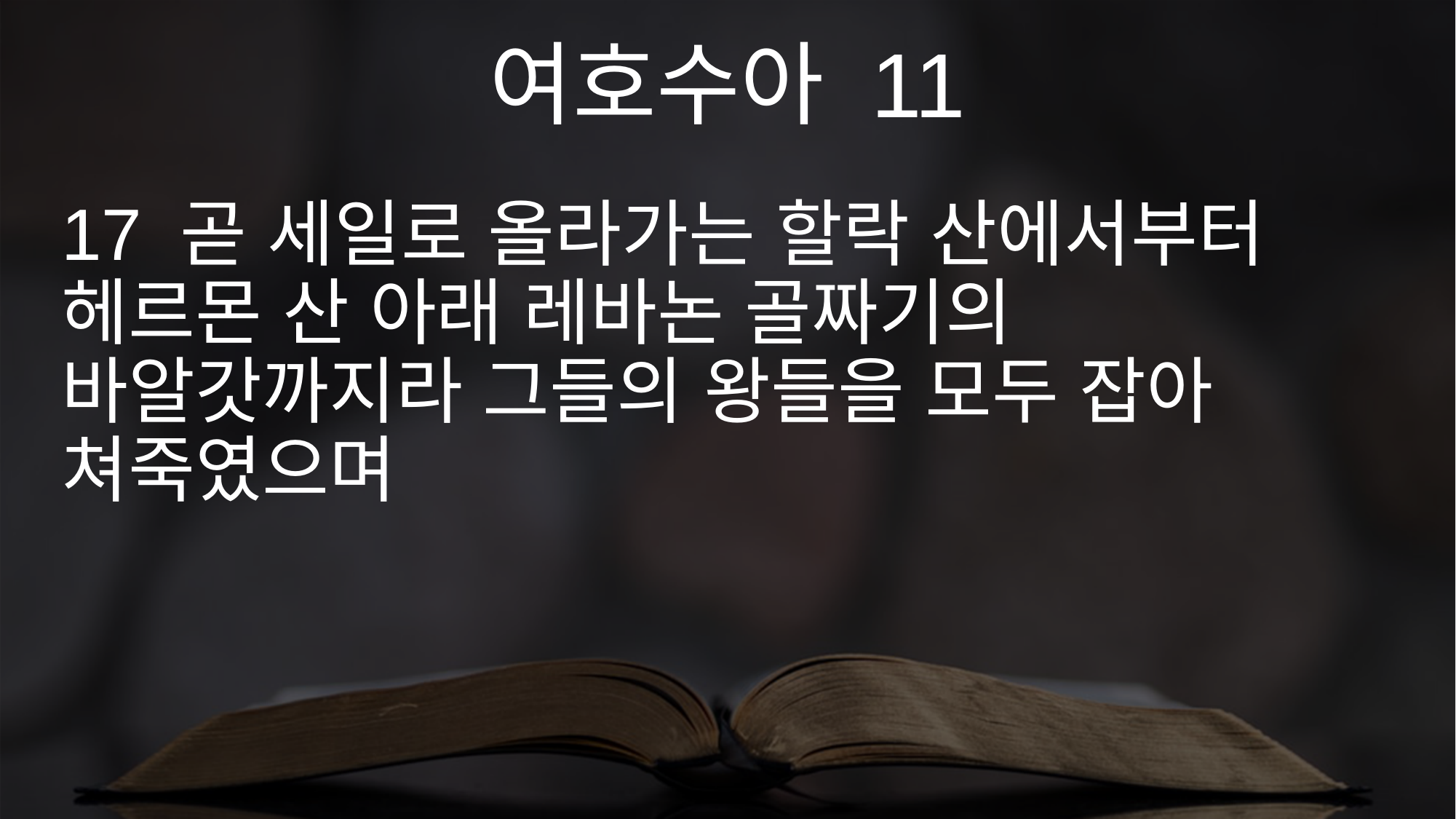

여호수아 11
17 곧 세일로 올라가는 할락 산에서부터 헤르몬 산 아래 레바논 골짜기의 바알갓까지라 그들의 왕들을 모두 잡아 쳐죽였으며